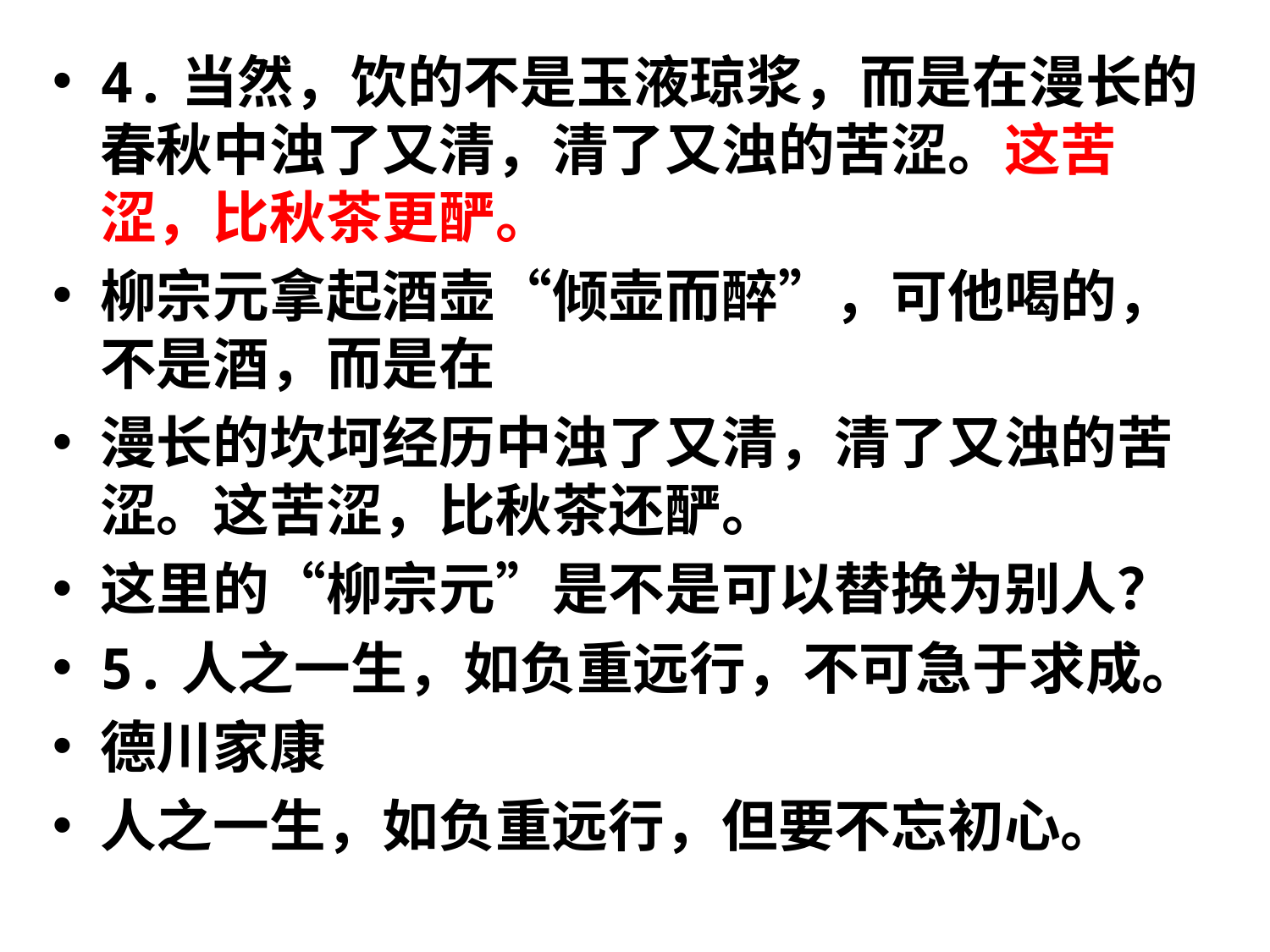

#
4.当然，饮的不是玉液琼浆，而是在漫长的春秋中浊了又清，清了又浊的苦涩。这苦涩，比秋茶更酽。
柳宗元拿起酒壶“倾壶而醉”，可他喝的，不是酒，而是在
漫长的坎坷经历中浊了又清，清了又浊的苦涩。这苦涩，比秋茶还酽。
这里的“柳宗元”是不是可以替换为别人？
5.人之一生，如负重远行，不可急于求成。
德川家康
人之一生，如负重远行，但要不忘初心。